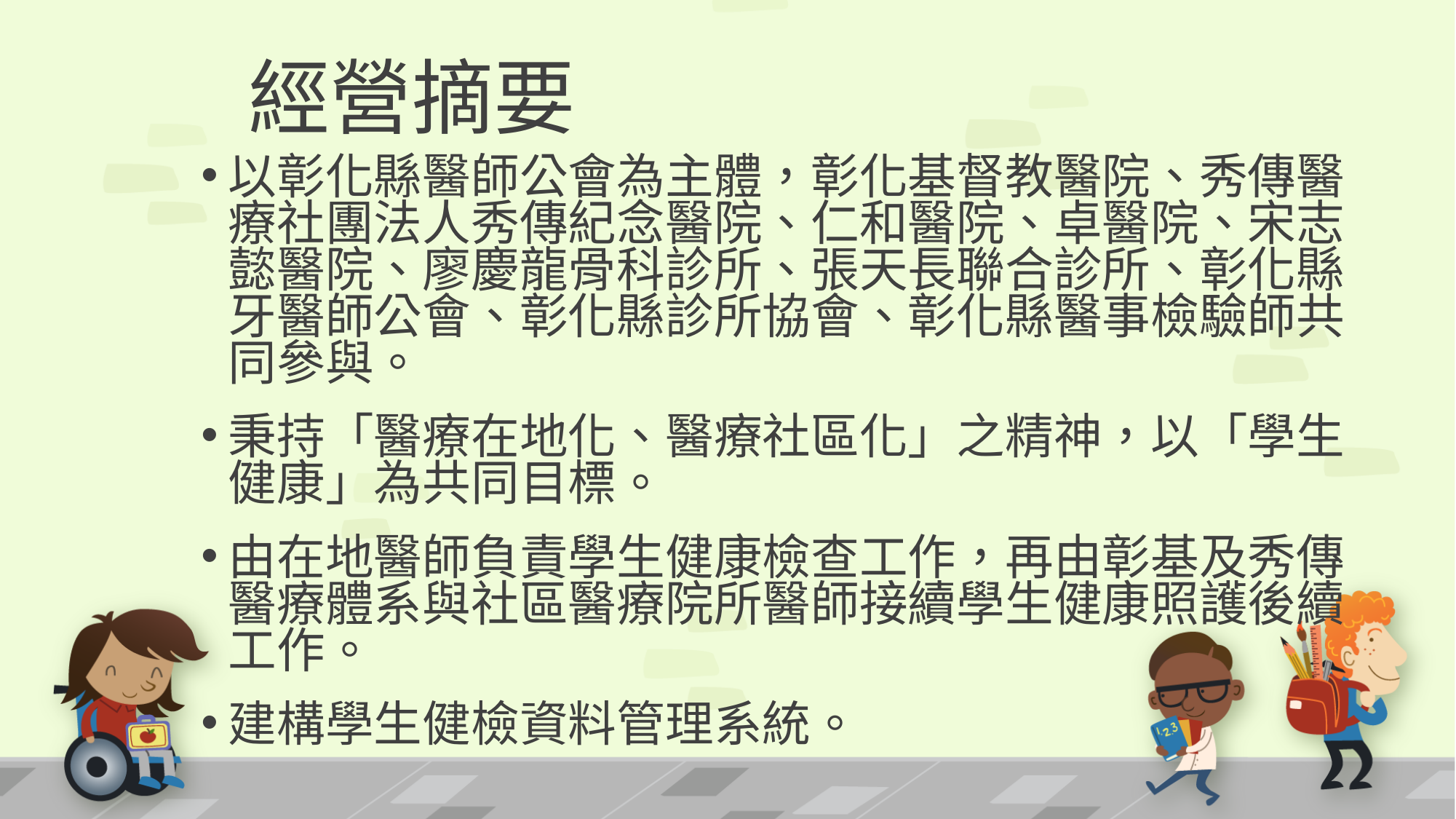

# 經營摘要
以彰化縣醫師公會為主體，彰化基督教醫院、秀傳醫療社團法人秀傳紀念醫院、仁和醫院、卓醫院、宋志懿醫院、廖慶龍骨科診所、張天長聯合診所、彰化縣牙醫師公會、彰化縣診所協會、彰化縣醫事檢驗師共同參與。
秉持「醫療在地化、醫療社區化」之精神，以「學生健康」為共同目標。
由在地醫師負責學生健康檢查工作，再由彰基及秀傳醫療體系與社區醫療院所醫師接續學生健康照護後續工作。
建構學生健檢資料管理系統。